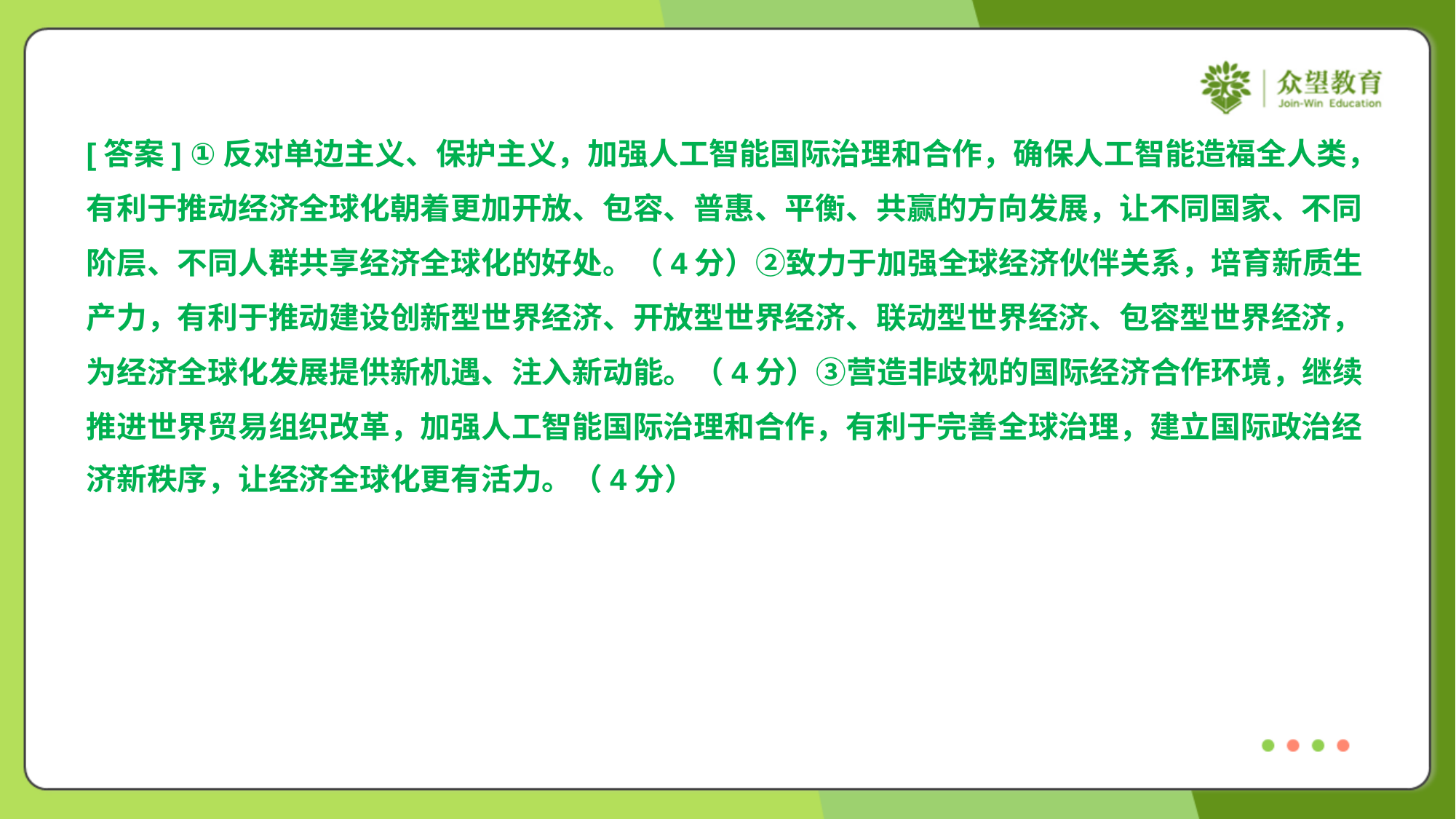

[答案] ①反对单边主义、保护主义，加强人工智能国际治理和合作，确保人工智能造福全人类，
有利于推动经济全球化朝着更加开放、包容、普惠、平衡、共赢的方向发展，让不同国家、不同
阶层、不同人群共享经济全球化的好处。（4分）②致力于加强全球经济伙伴关系，培育新质生
产力，有利于推动建设创新型世界经济、开放型世界经济、联动型世界经济、包容型世界经济，
为经济全球化发展提供新机遇、注入新动能。（4分）③营造非歧视的国际经济合作环境，继续
推进世界贸易组织改革，加强人工智能国际治理和合作，有利于完善全球治理，建立国际政治经
济新秩序，让经济全球化更有活力。（4分）